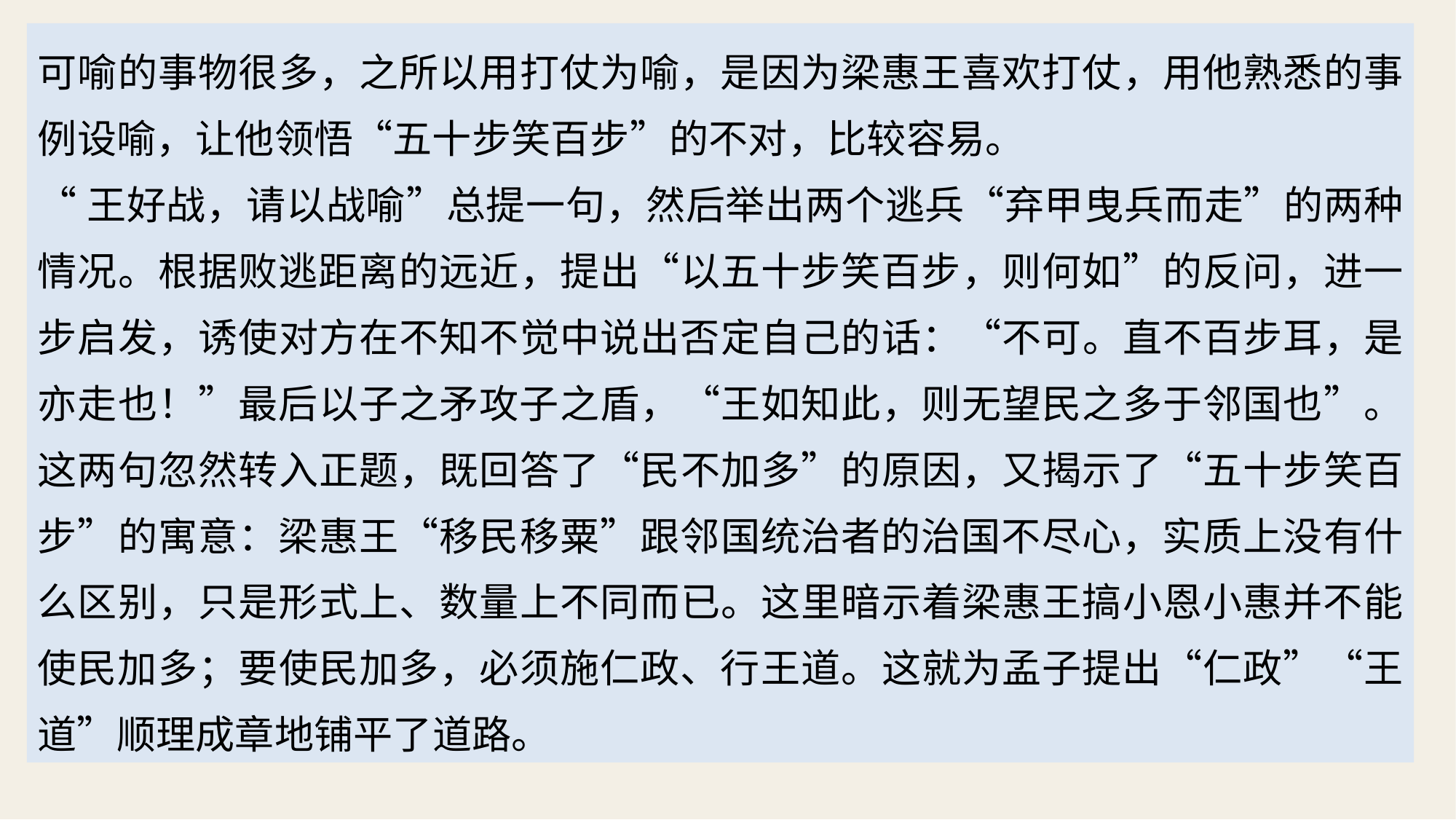

可喻的事物很多，之所以用打仗为喻，是因为梁惠王喜欢打仗，用他熟悉的事例设喻，让他领悟“五十步笑百步”的不对，比较容易。
“王好战，请以战喻”总提一句，然后举出两个逃兵“弃甲曳兵而走”的两种情况。根据败逃距离的远近，提出“以五十步笑百步，则何如”的反问，进一步启发，诱使对方在不知不觉中说出否定自己的话：“不可。直不百步耳，是亦走也！”最后以子之矛攻子之盾，“王如知此，则无望民之多于邻国也”。这两句忽然转入正题，既回答了“民不加多”的原因，又揭示了“五十步笑百步”的寓意：梁惠王“移民移粟”跟邻国统治者的治国不尽心，实质上没有什么区别，只是形式上、数量上不同而已。这里暗示着梁惠王搞小恩小惠并不能使民加多；要使民加多，必须施仁政、行王道。这就为孟子提出“仁政”“王道”顺理成章地铺平了道路。